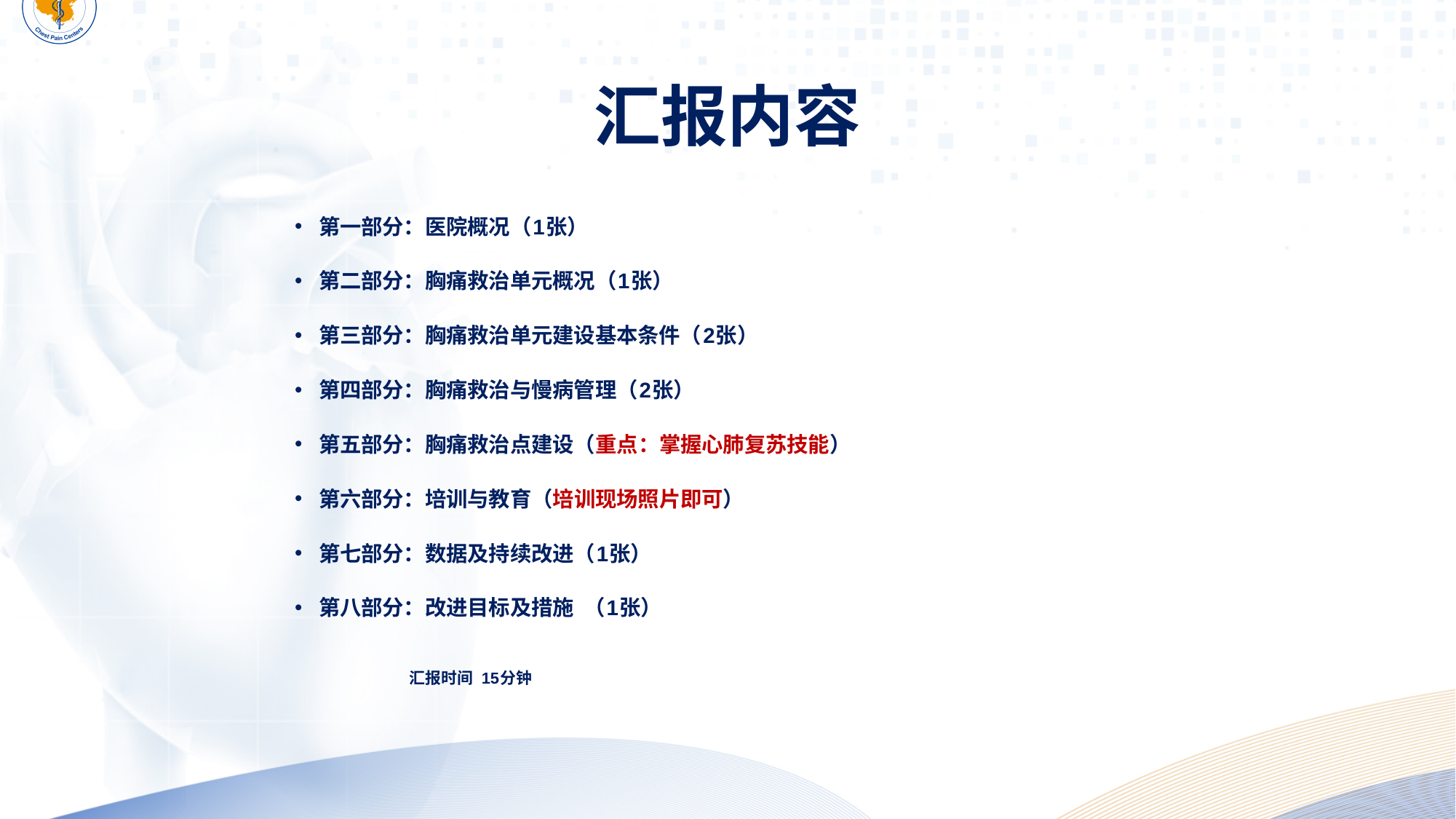

# 汇报内容
第一部分：医院概况（1张）
第二部分：胸痛救治单元概况（1张）
第三部分：胸痛救治单元建设基本条件（2张）
第四部分：胸痛救治与慢病管理（2张）
第五部分：胸痛救治点建设（重点：掌握心肺复苏技能）
第六部分：培训与教育（培训现场照片即可）
第七部分：数据及持续改进（1张）
第八部分：改进目标及措施  （1张）

                                  汇报时间  15分钟